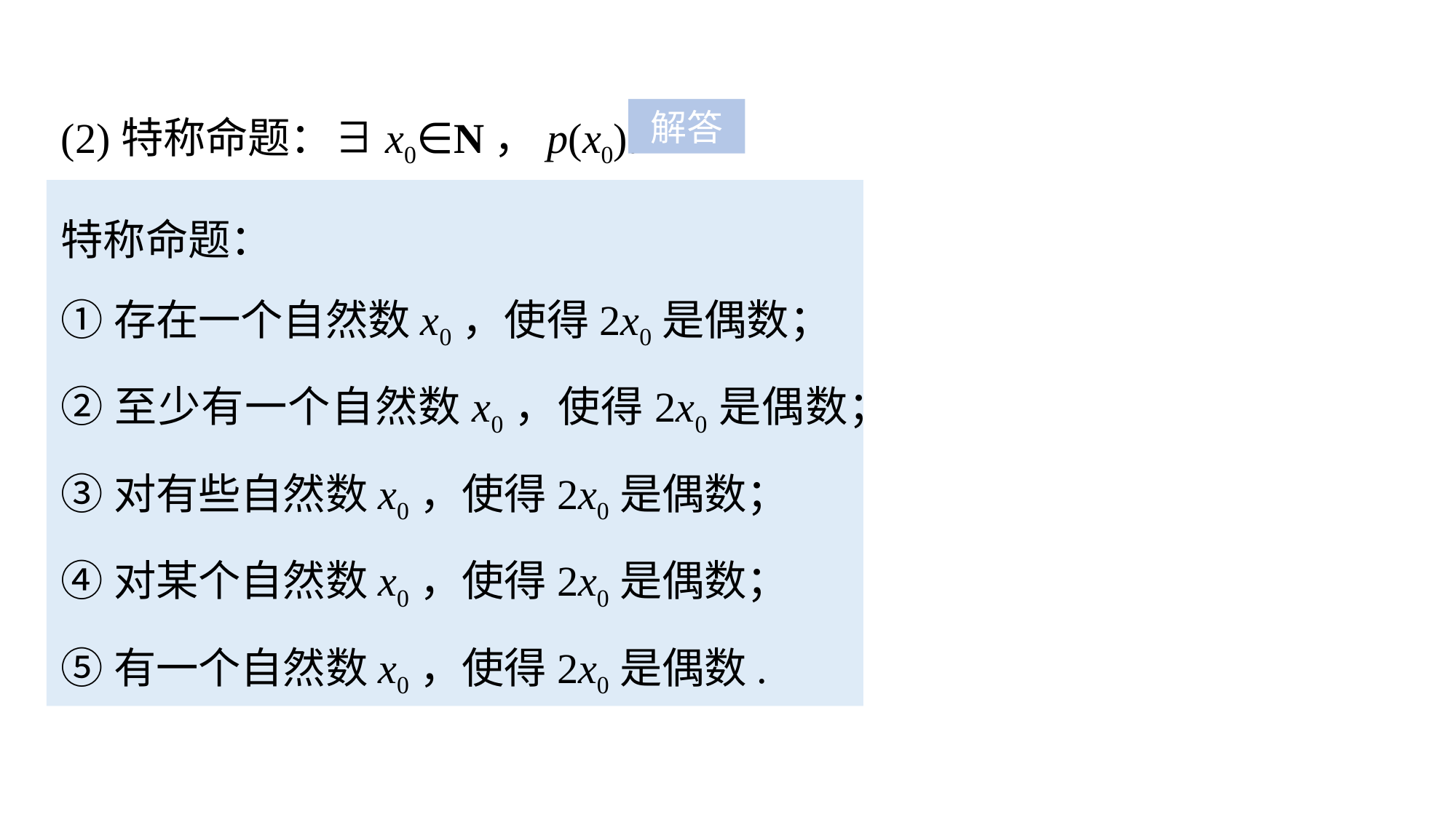

(2)特称命题：∃x0∈N，p(x0).
解答
特称命题：
①存在一个自然数x0，使得2x0是偶数；
②至少有一个自然数x0，使得2x0是偶数；
③对有些自然数x0，使得2x0是偶数；
④对某个自然数x0，使得2x0是偶数；
⑤有一个自然数x0，使得2x0是偶数.